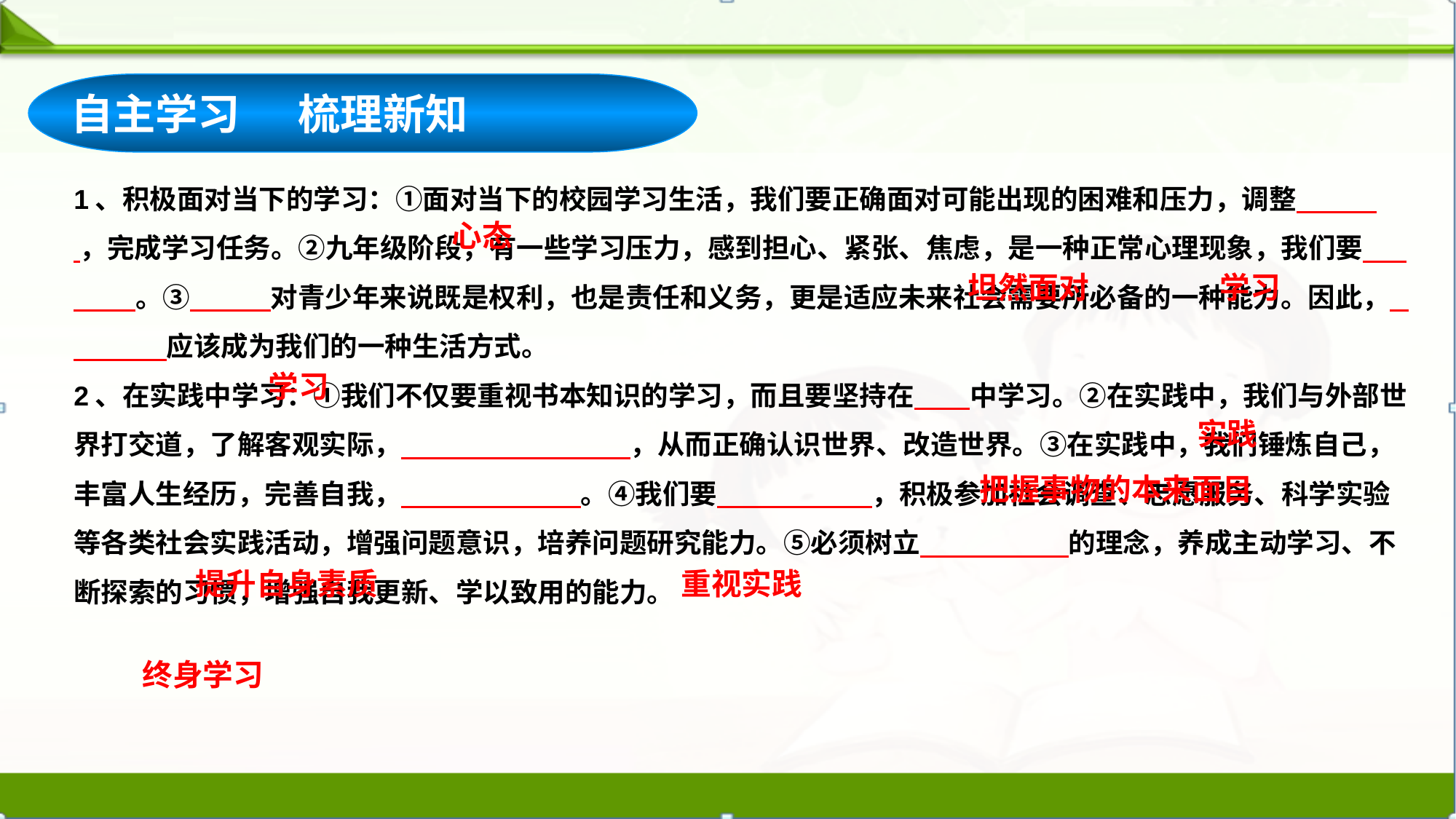

自主学习      梳理新知
1、积极面对当下的学习：①面对当下的校园学习生活，我们要正确面对可能出现的困难和压力，调整               ，完成学习任务。②九年级阶段，有一些学习压力，感到担心、紧张、焦虑，是一种正常心理现象，我们要                  。③             对青少年来说既是权利，也是责任和义务，更是适应未来社会需要所必备的一种能力。因此，                   应该成为我们的一种生活方式。
2、在实践中学习：①我们不仅要重视书本知识的学习，而且要坚持在         中学习。②在实践中，我们与外部世界打交道，了解客观实际，                                     ，从而正确认识世界、改造世界。③在实践中，我们锤炼自己，丰富人生经历，完善自我，                             。④我们要                         ，积极参加社会调查、志愿服务、科学实验等各类社会实践活动，增强问题意识，培养问题研究能力。⑤必须树立                        的理念，养成主动学习、不断探索的习惯，增强自我更新、学以致用的能力。
心态
坦然面对
学习
学习
实践
把握事物的本来面目
提升自身素质
重视实践
终身学习